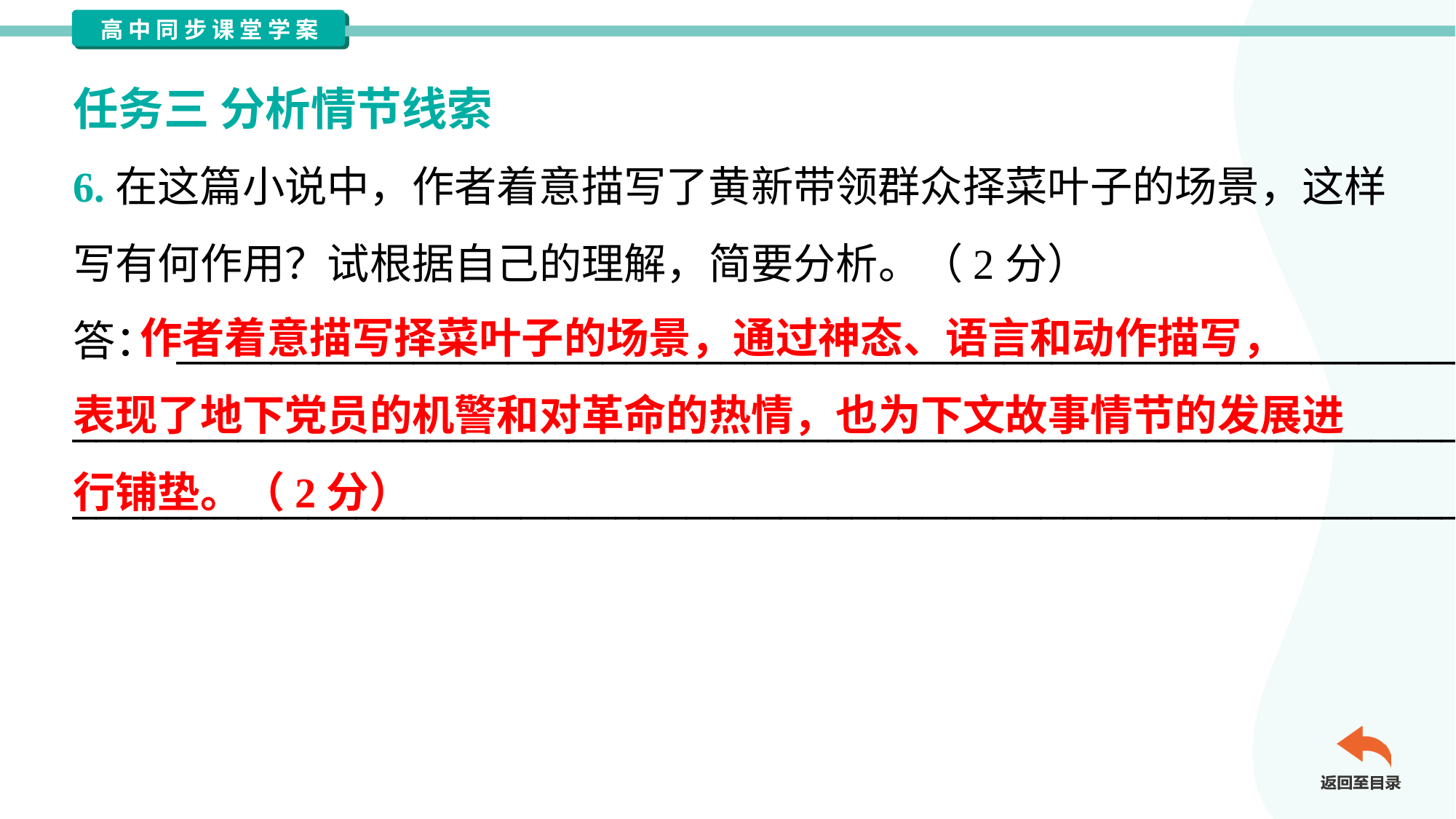

任务三 分析情节线索
6.在这篇小说中，作者着意描写了黄新带领群众择菜叶子的场景，这样
写有何作用？试根据自己的理解，简要分析。（2分）
答： ________________________________________________________
_____________________________________________________________
_____________________________________________________________
      作者着意描写择菜叶子的场景，通过神态、语言和动作描写，
表现了地下党员的机警和对革命的热情，也为下文故事情节的发展进
行铺垫。（2分）